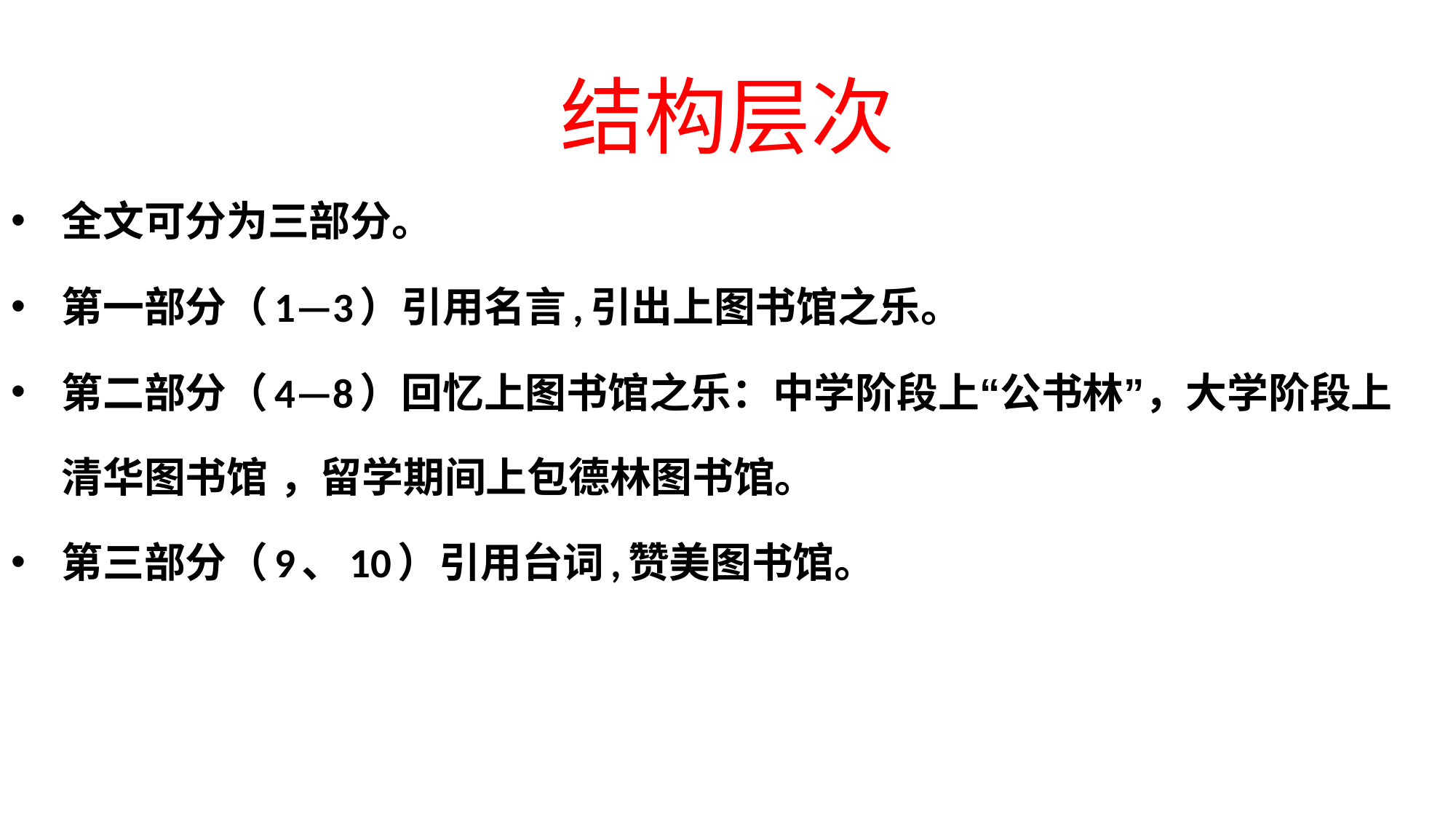

# 结构层次
全文可分为三部分。
第一部分（1—3）引用名言,引出上图书馆之乐。
第二部分（4—8）回忆上图书馆之乐：中学阶段上“公书林”，大学阶段上清华图书馆 ，留学期间上包德林图书馆。
第三部分（9、10）引用台词,赞美图书馆。